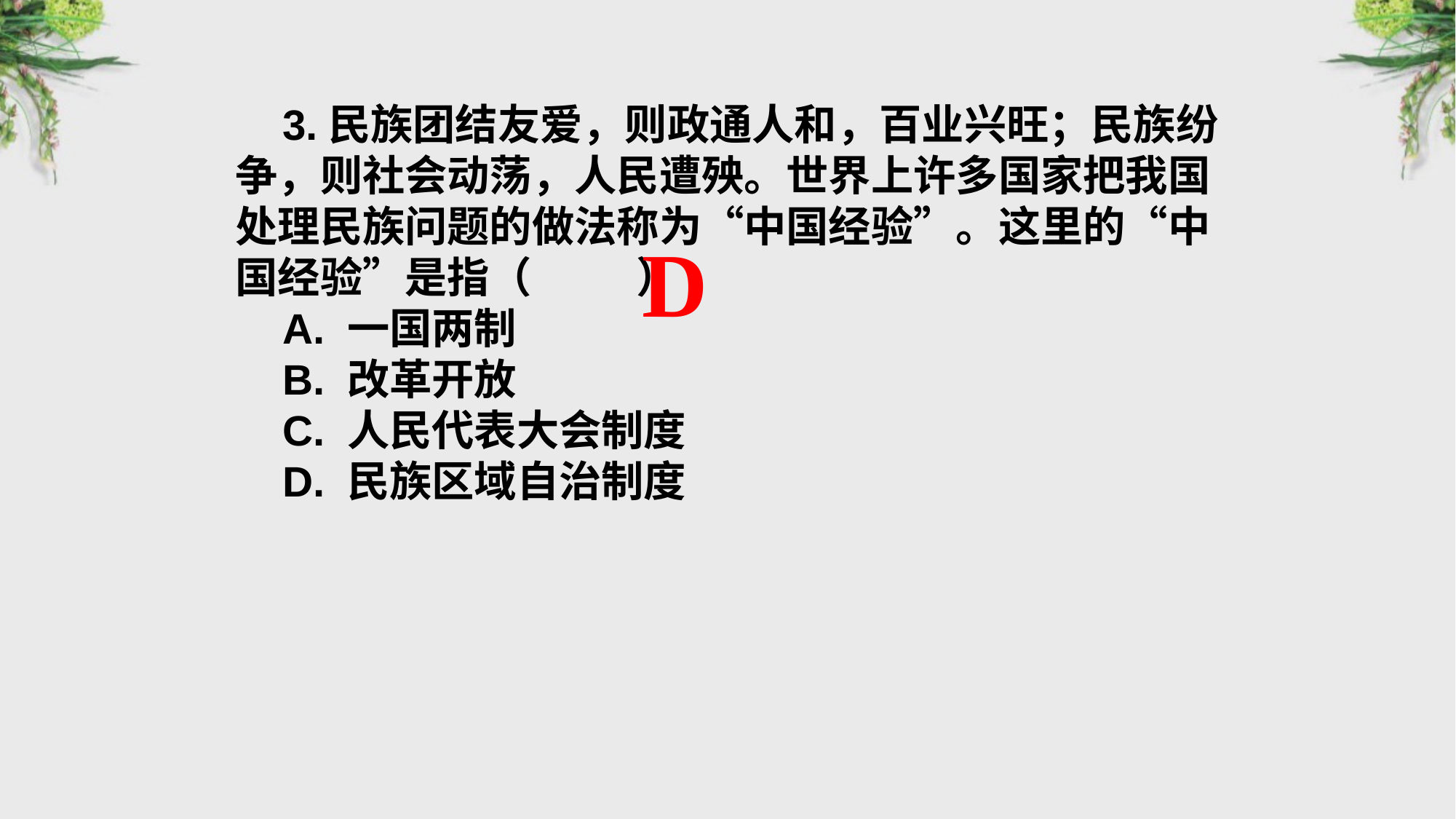

3.民族团结友爱，则政通人和，百业兴旺；民族纷争，则社会动荡，人民遭殃。世界上许多国家把我国处理民族问题的做法称为“中国经验”。这里的“中国经验”是指（　  　）
A. 一国两制
B. 改革开放
C. 人民代表大会制度
D. 民族区域自治制度
D